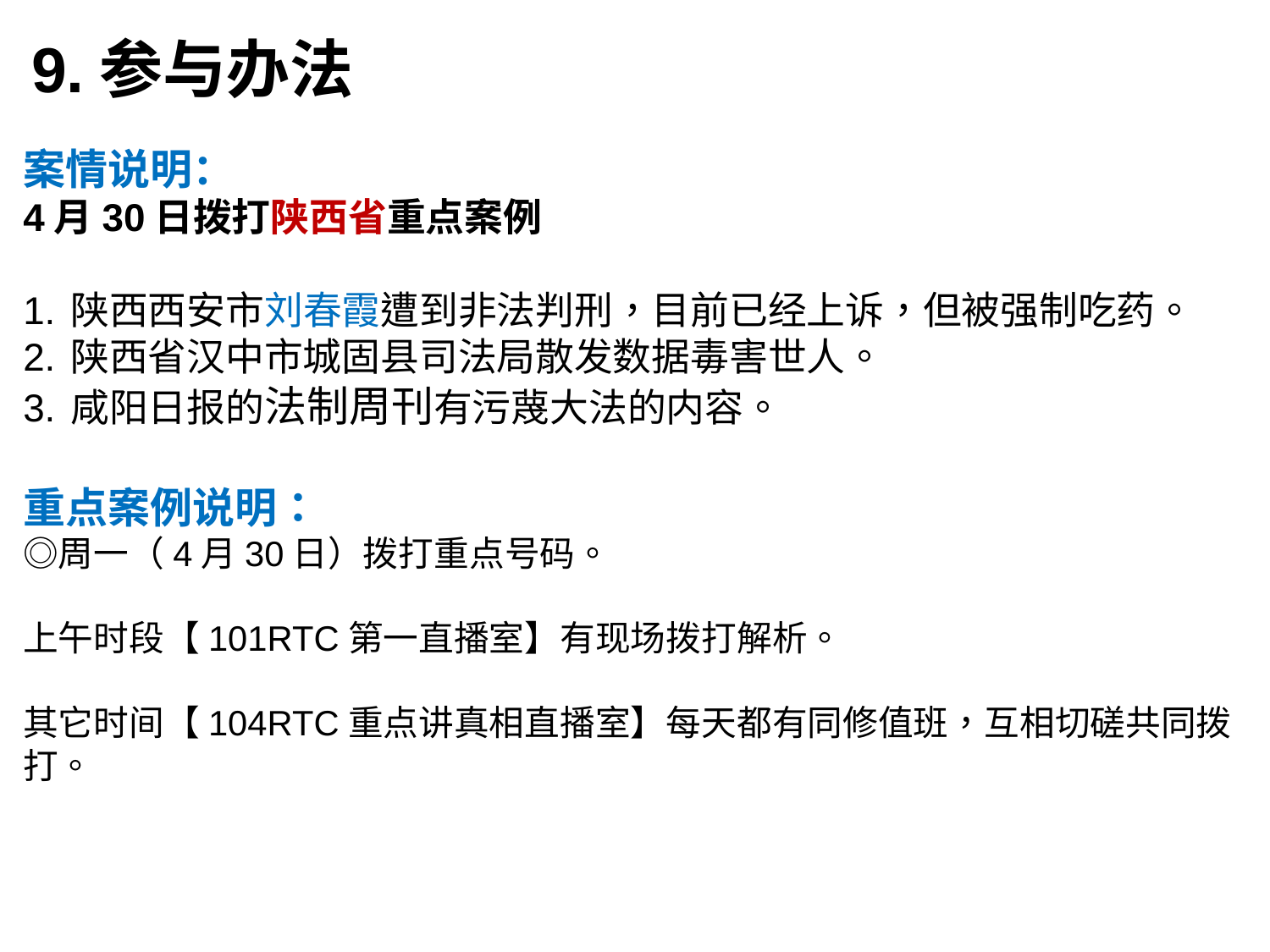

9.参与办法
案情说明：
4月30日拨打陕西省重点案例

陕西西安市刘春霞遭到非法判刑，目前已经上诉，但被强制吃药。
陕西省汉中市城固县司法局散发数据毒害世人。
咸阳日报的法制周刊有污蔑大法的内容。

重点案例说明：
◎周一（4月30日）拨打重点号码。
上午时段【101RTC第一直播室】有现场拨打解析。

其它时间【104RTC重点讲真相直播室】每天都有同修值班，互相切磋共同拨打。